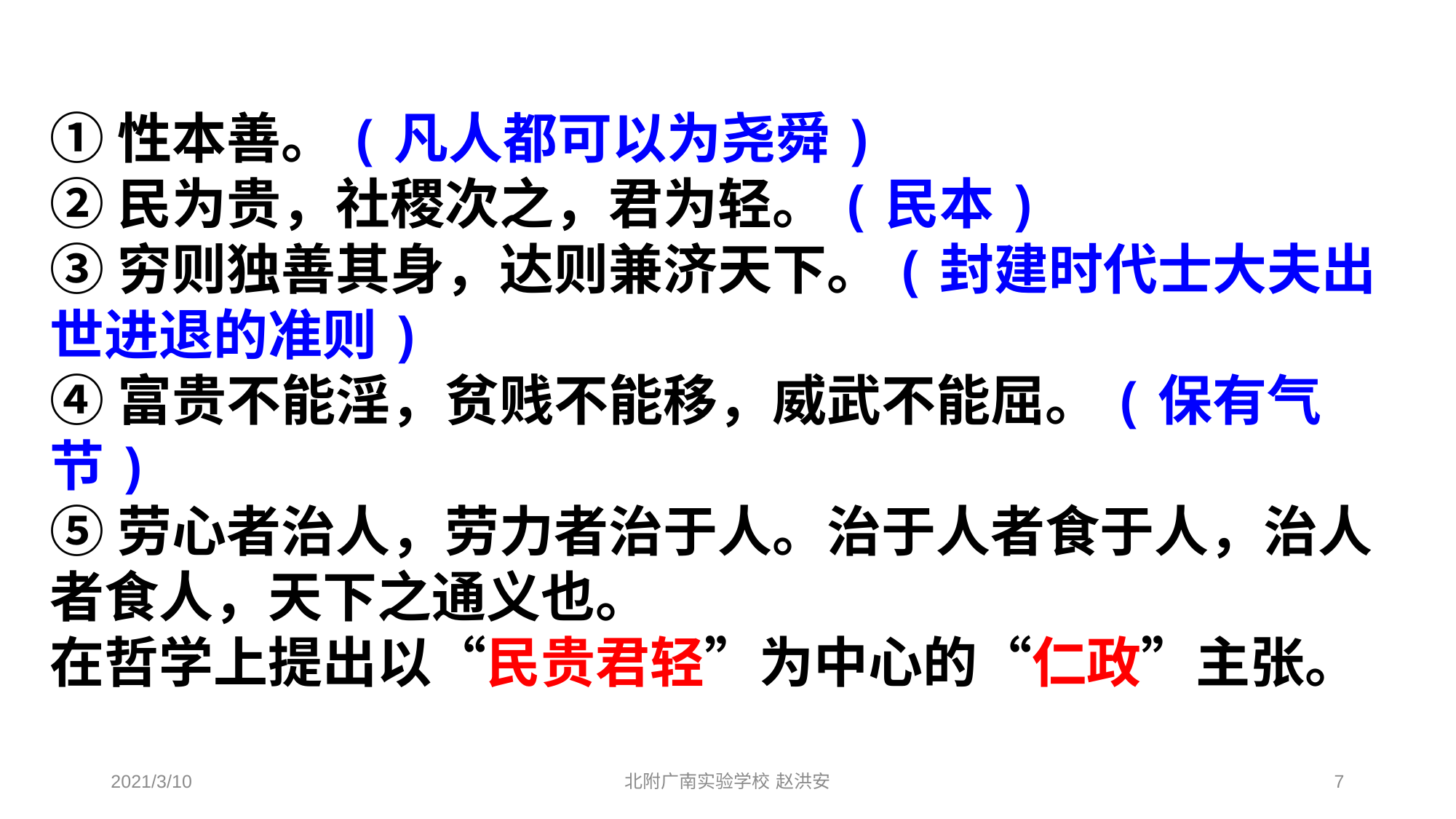

①性本善。(凡人都可以为尧舜)
②民为贵，社稷次之，君为轻。(民本)
③穷则独善其身，达则兼济天下。(封建时代士大夫出世进退的准则)
④富贵不能淫，贫贱不能移，威武不能屈。(保有气节)
⑤劳心者治人，劳力者治于人。治于人者食于人，治人者食人，天下之通义也。
在哲学上提出以“民贵君轻”为中心的“仁政”主张。
2021/3/10
北附广南实验学校 赵洪安
7